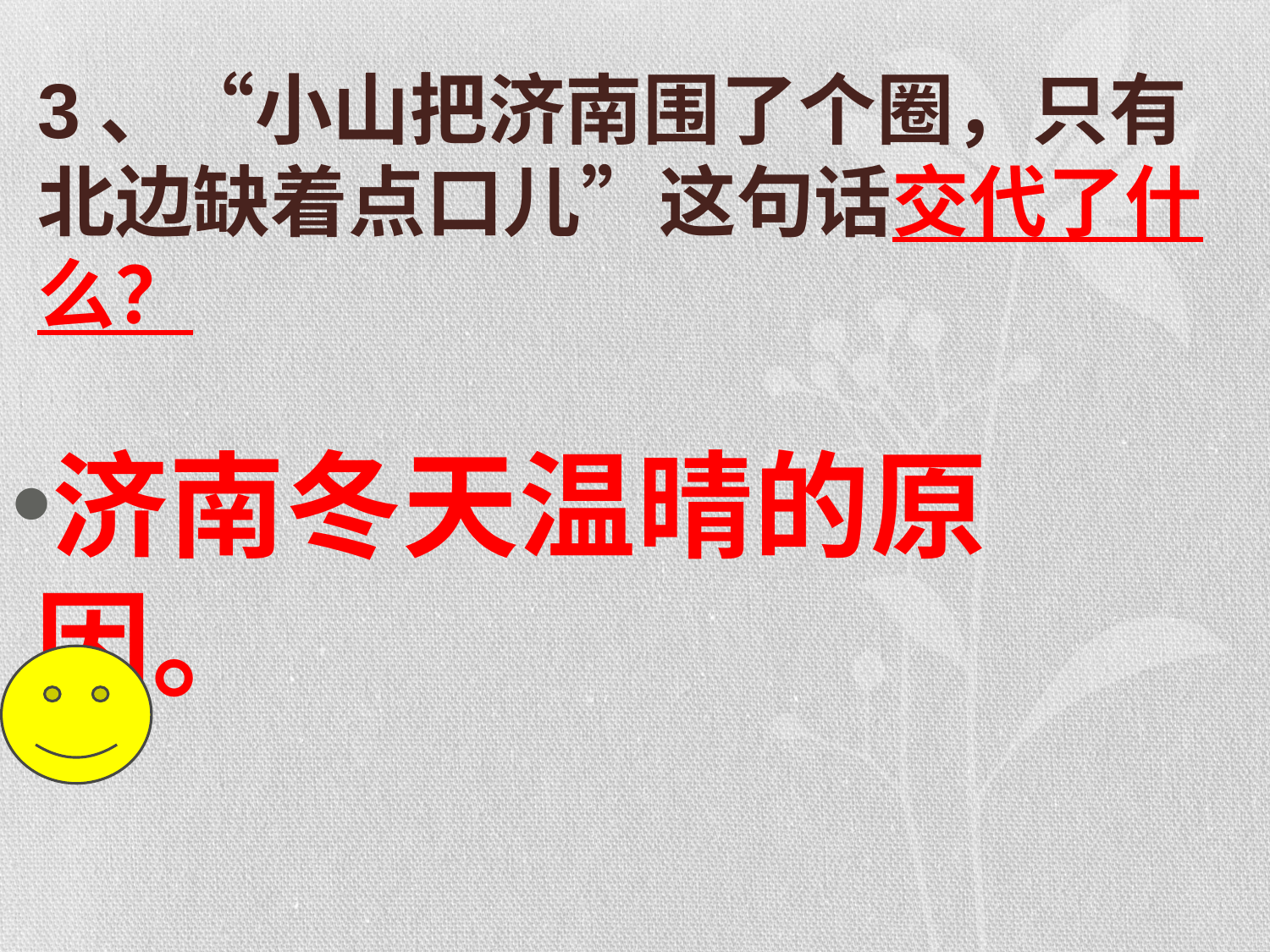

# 3、“小山把济南围了个圈，只有北边缺着点口儿”这句话交代了什么？
济南冬天温晴的原因。